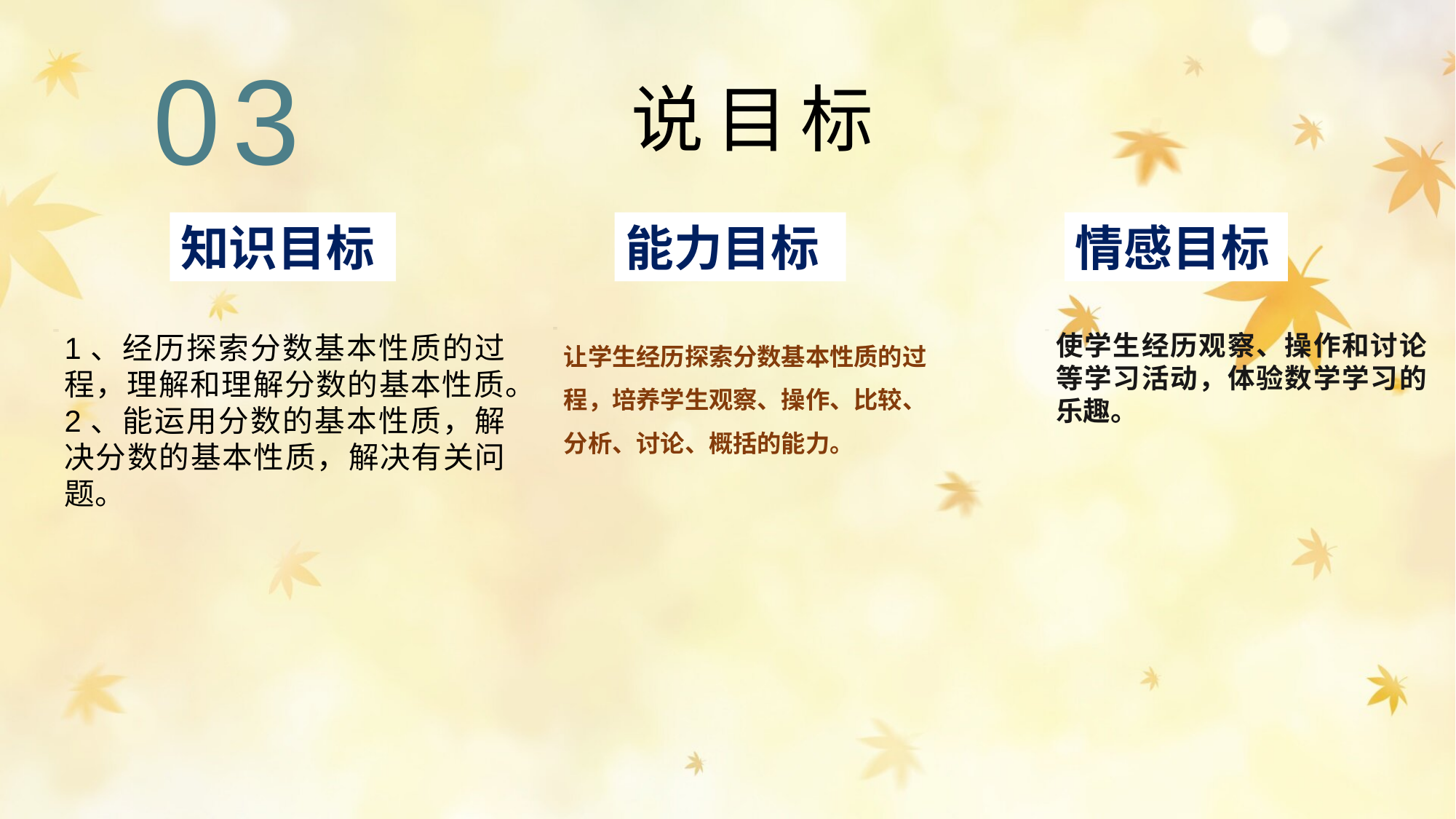

03
说目标
知识目标
能力目标
情感目标
让学生经历探索分数基本性质的过程，培养学生观察、操作、比较、分析、讨论、概括的能力。

1、经历探索分数基本性质的过程，理解和理解分数的基本性质。
2、能运用分数的基本性质，解决分数的基本性质，解决有关问题。
使学生经历观察、操作和讨论等学习活动，体验数学学习的乐趣。